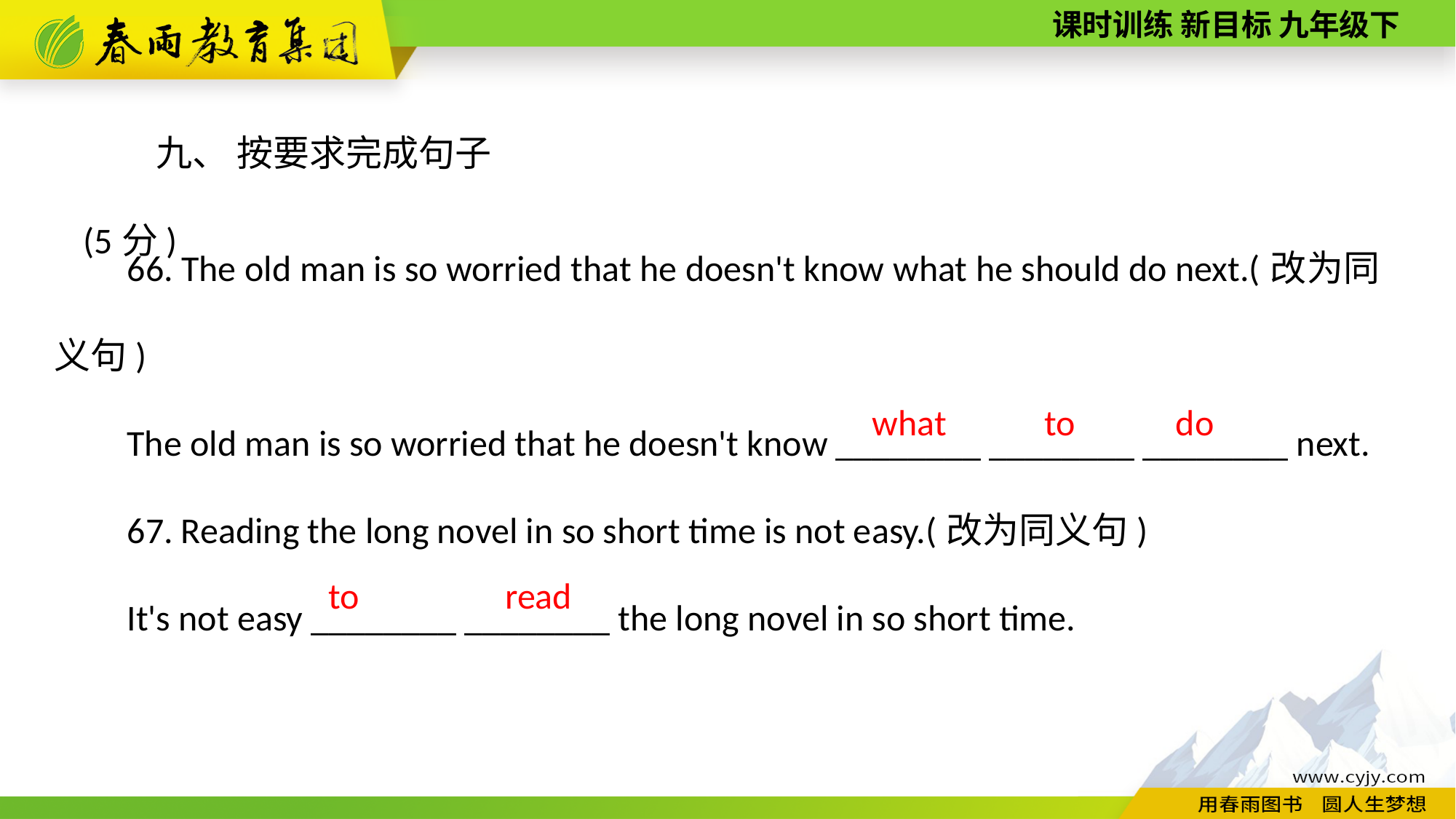

九、 按要求完成句子(5分)
66. The old man is so worried that he doesn't know what he should do next.(改为同义句)
The old man is so worried that he doesn't know ________ ________ ________ next.
67. Reading the long novel in so short time is not easy.(改为同义句)
It's not easy ________ ________ the long novel in so short time.
what
to
do
read
to